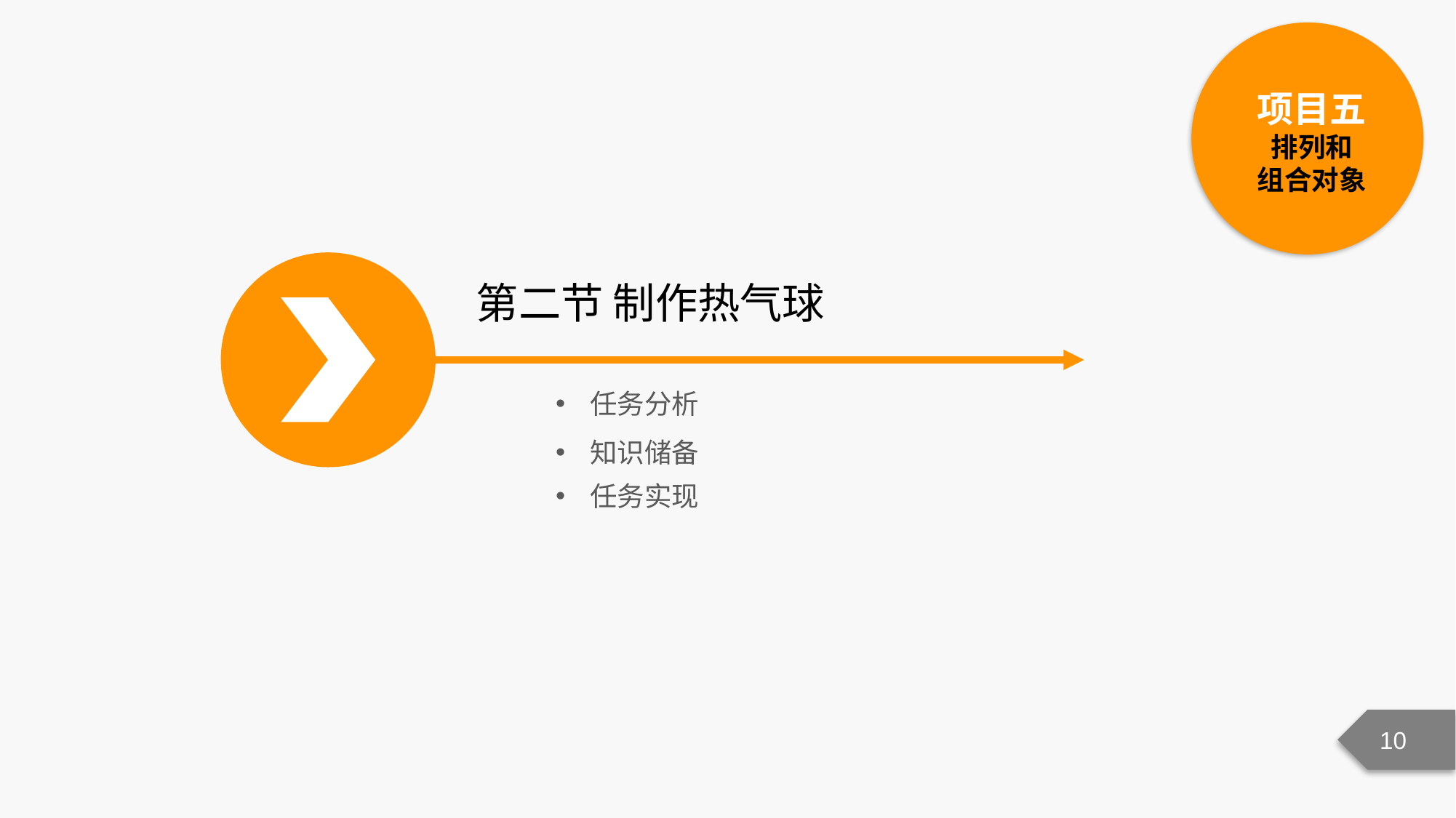

项目五
排列和
组合对象

第二节 制作热气球

任务分析
知识储备
任务实现